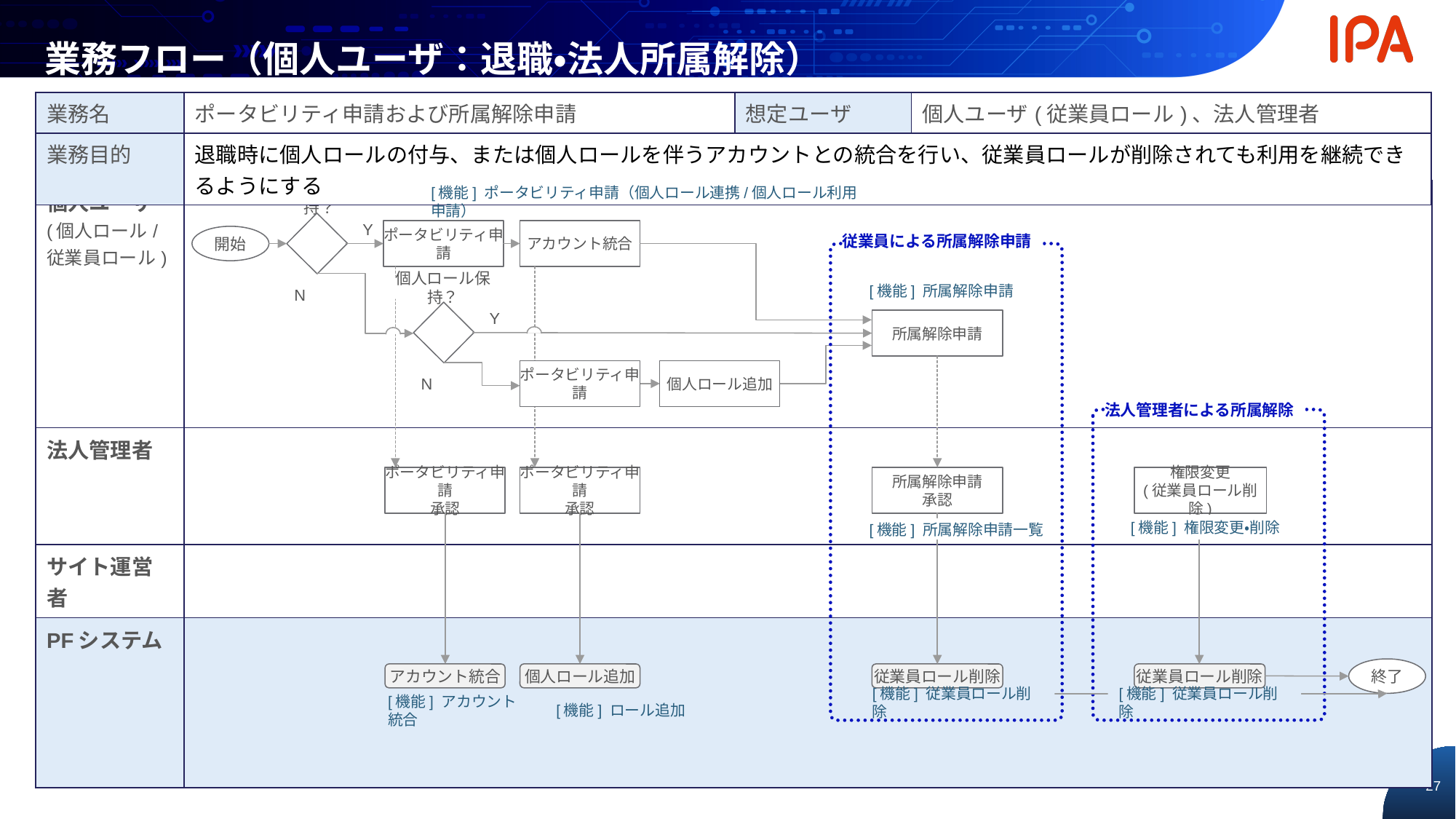

業務フロー（個人ユーザ：退職・法人所属解除）
| 業務名 | ポータビリティ申請および所属解除申請 | 想定ユーザ | 個人ユーザ(従業員ロール)、法人管理者 |
| --- | --- | --- | --- |
| 業務目的 | 退職時に個人ロールの付与、または個人ロールを伴うアカウントとの統合を行い、従業員ロールが削除されても利用を継続できるようにする |  |  |
| 個人ユーザ (個人ロール/ 従業員ロール) |  |
| --- | --- |
| 法人管理者 |  |
| サイト運営者 |  |
| PFシステム |  |
個人アカウント保持？
[機能] ポータビリティ申請（個人ロール連携/個人ロール利用申請）
Y

N
ポータビリティ申請
アカウント統合
開始
従業員による所属解除申請

個人ロール保持？
[機能] 所属解除申請
Y
所属解除申請

ポータビリティ申請
個人ロール追加
N
法人管理者による所属解除

ポータビリティ申請
承認
ポータビリティ申請
承認
所属解除申請
承認
権限変更
(従業員ロール削除)
[機能] 権限変更・削除
[機能] 所属解除申請一覧
終了
アカウント統合
個人ロール追加
従業員ロール削除
従業員ロール削除
[機能] 従業員ロール削除
[機能] 従業員ロール削除
[機能] アカウント統合
[機能] ロール追加